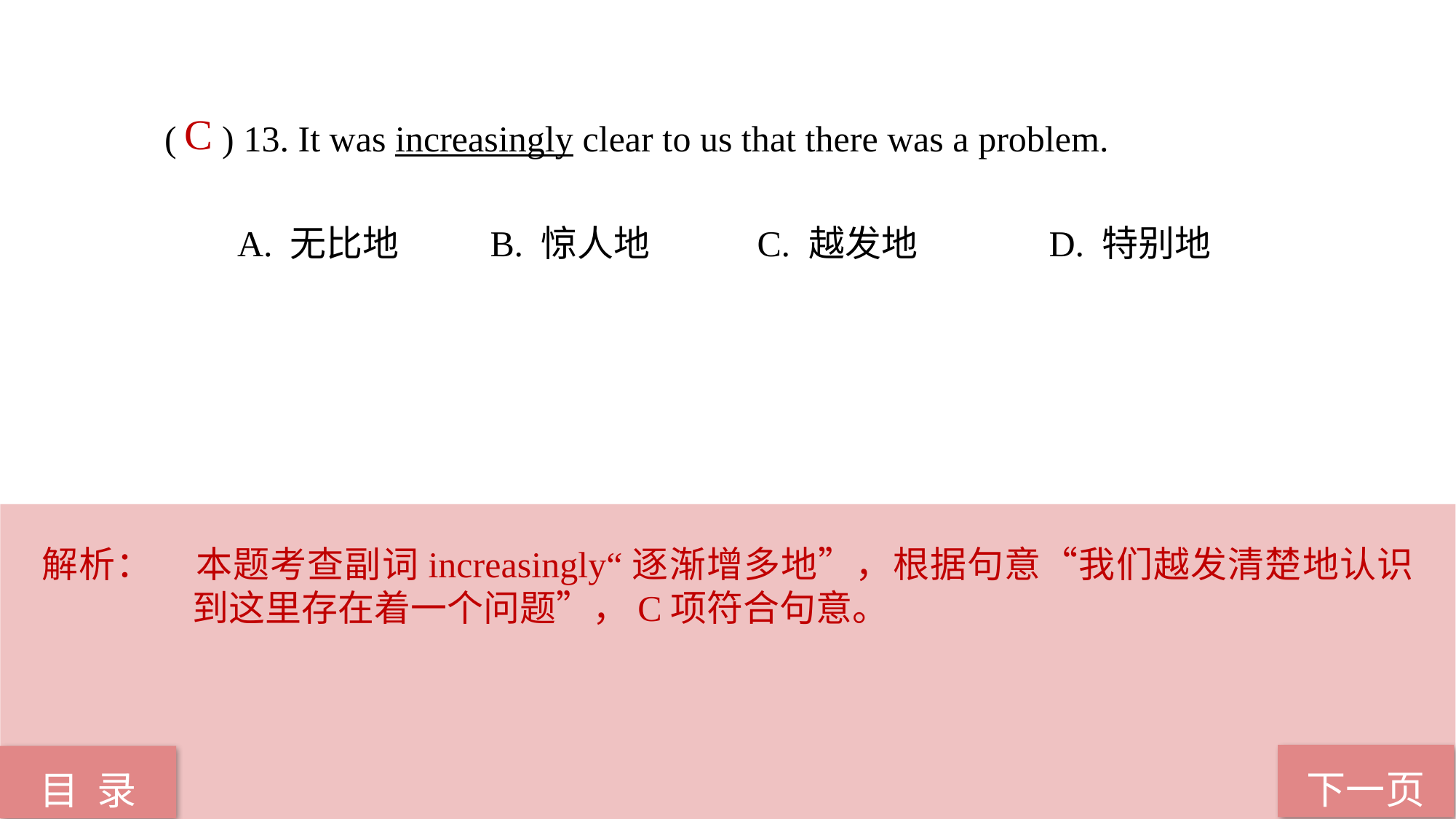

C
(     ) 13. It was increasingly clear to us that there was a problem.

        A. 无比地          B. 惊人地            C. 越发地               D. 特别地
解析：	本题考查副词increasingly“逐渐增多地”，根据句意“我们越发清楚地认识到这里存在着一个问题”，C项符合句意。